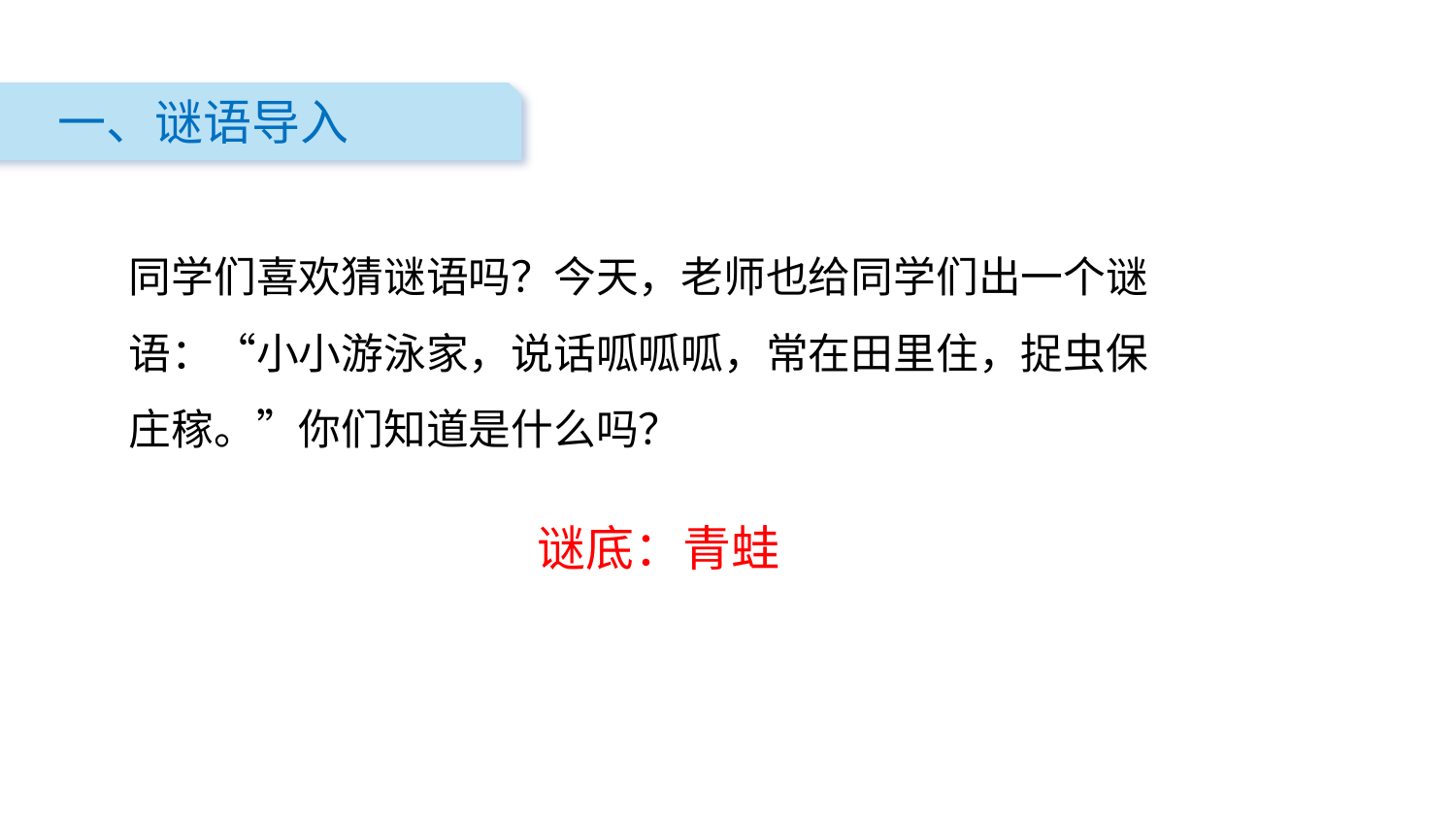

一、谜语导入
同学们喜欢猜谜语吗？今天，老师也给同学们出一个谜语：“小小游泳家，说话呱呱呱，常在田里住，捉虫保庄稼。”你们知道是什么吗？
谜底：青蛙